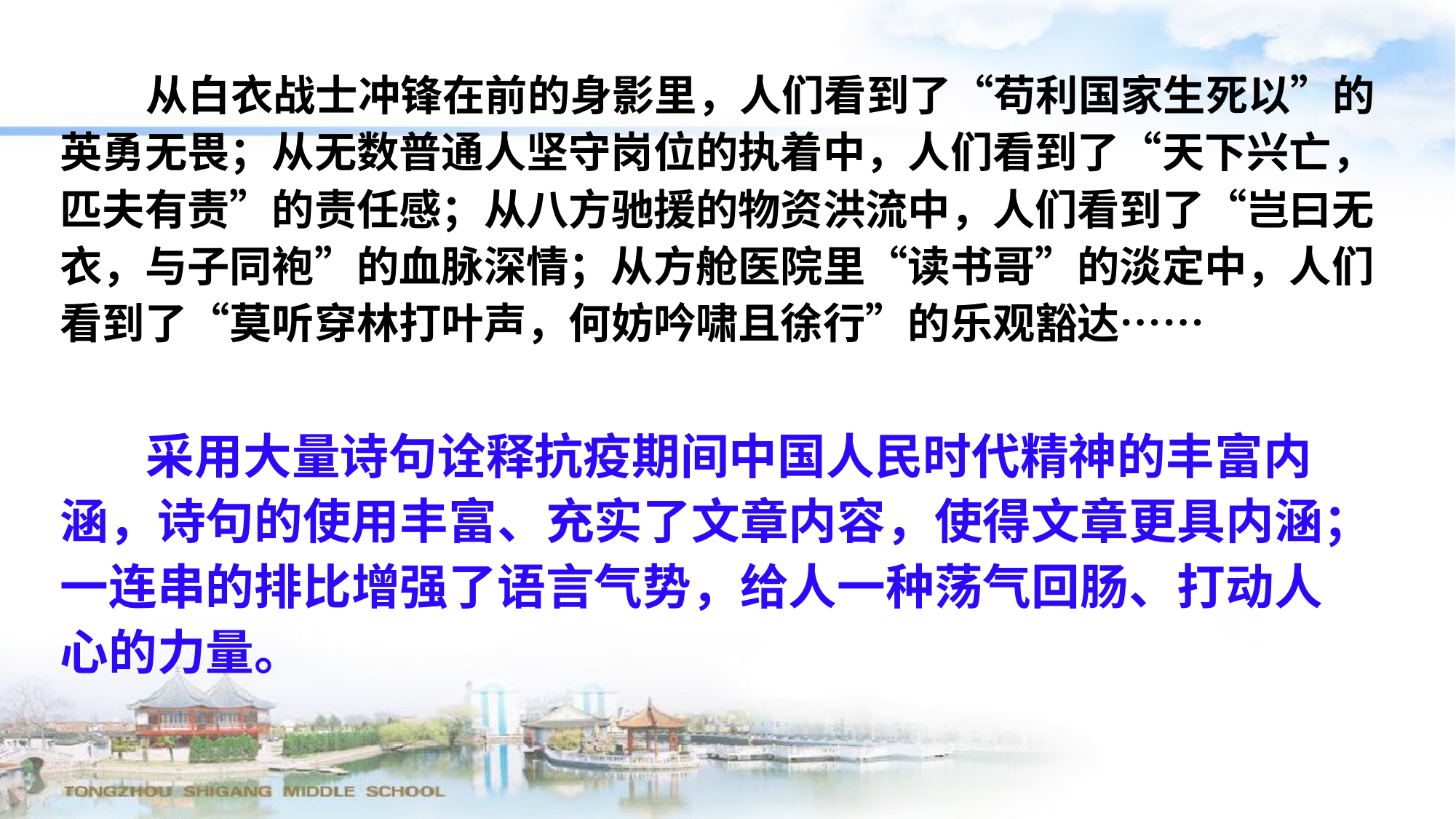

从白衣战士冲锋在前的身影里，人们看到了“苟利国家生死以”的英勇无畏；从无数普通人坚守岗位的执着中，人们看到了“天下兴亡，匹夫有责”的责任感；从八方驰援的物资洪流中，人们看到了“岂曰无衣，与子同袍”的血脉深情；从方舱医院里“读书哥”的淡定中，人们看到了“莫听穿林打叶声，何妨吟啸且徐行”的乐观豁达……
采用大量诗句诠释抗疫期间中国人民时代精神的丰富内涵，诗句的使用丰富、充实了文章内容，使得文章更具内涵；一连串的排比增强了语言气势，给人一种荡气回肠、打动人心的力量。